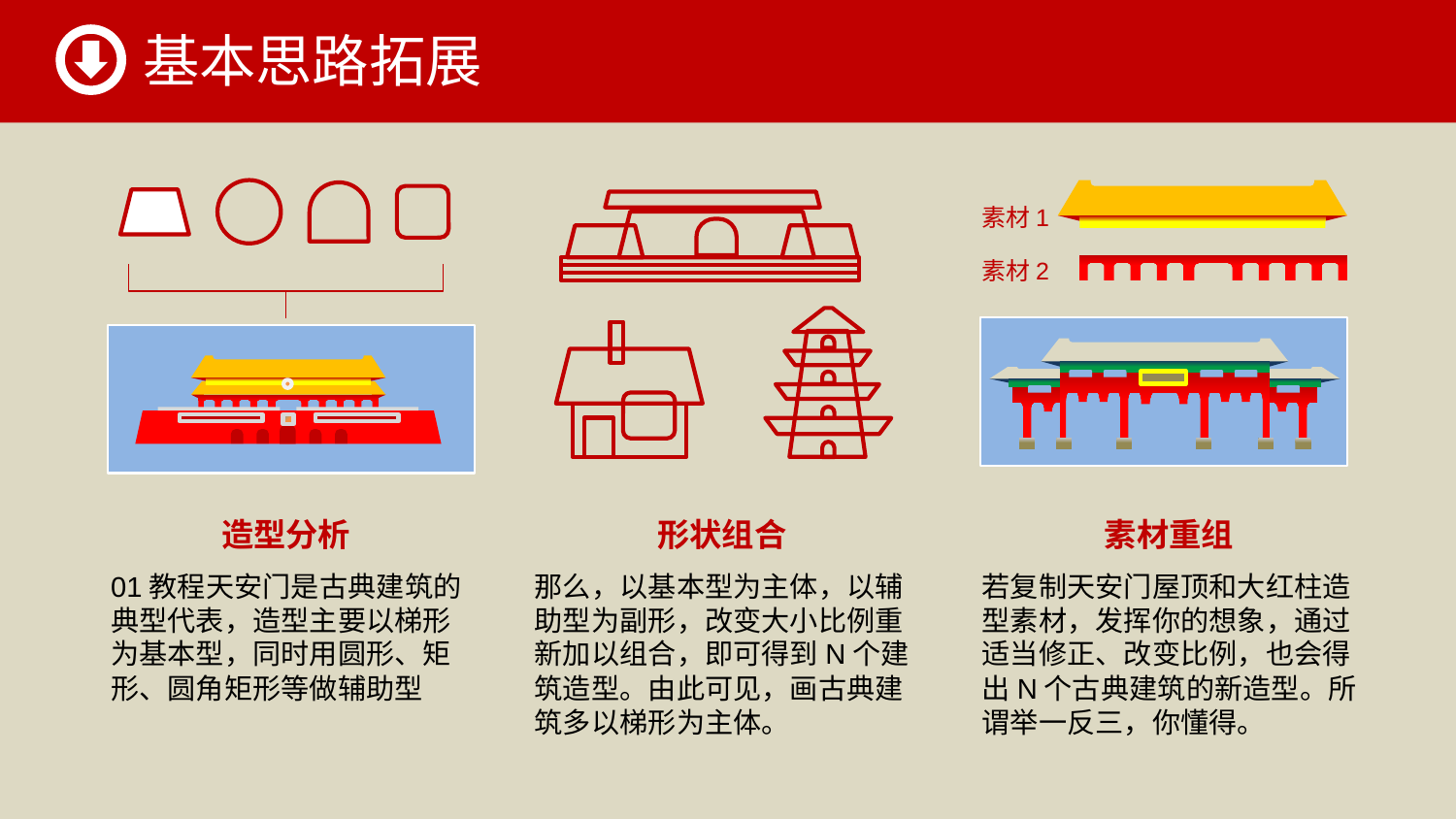

基本思路拓展

素材1
素材2

造型分析
形状组合
素材重组
01教程天安门是古典建筑的
典型代表，造型主要以梯形
为基本型，同时用圆形、矩
形、圆角矩形等做辅助型
那么，以基本型为主体，以辅
助型为副形，改变大小比例重
新加以组合，即可得到N个建
筑造型。由此可见，画古典建
筑多以梯形为主体。
若复制天安门屋顶和大红柱造
型素材，发挥你的想象，通过
适当修正、改变比例，也会得
出N个古典建筑的新造型。所
谓举一反三，你懂得。